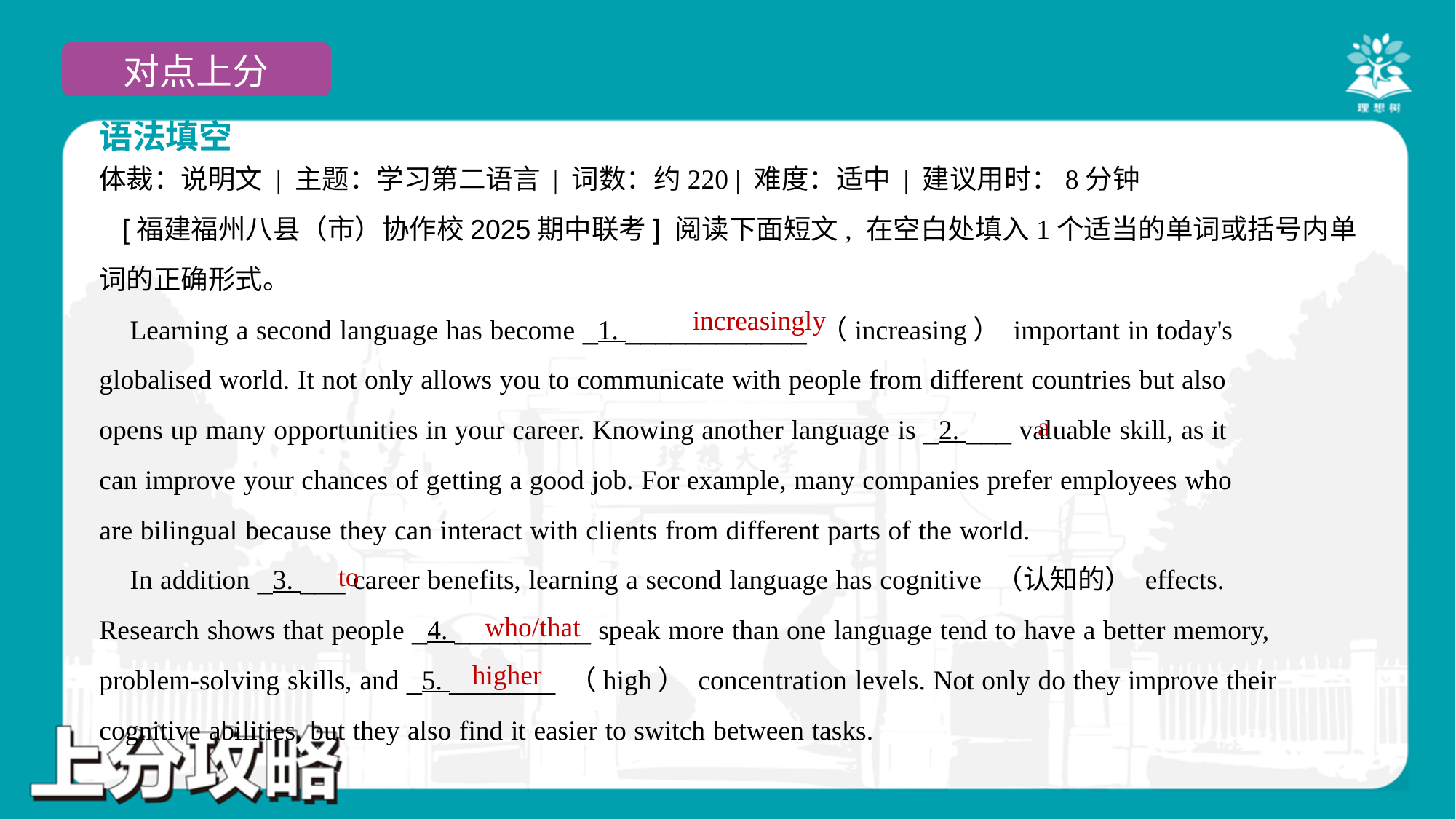

语法填空
体裁：说明文 | 主题：学习第二语言 | 词数：约220 | 难度：适中 | 建议用时：8分钟
   [福建福州八县（市）协作校2025期中联考] 阅读下面短文, 在空白处填入1个适当的单词或括号内单
词的正确形式。
    Learning a second language has become _1. ____________ （increasing） important in today's
globalised world. It not only allows you to communicate with people from different countries but also
opens up many opportunities in your career. Knowing another language is _2. ___ valuable skill, as it
can improve your chances of getting a good job. For example, many companies prefer employees who
are bilingual because they can interact with clients from different parts of the world.
    In addition _3. ___ career benefits, learning a second language has cognitive （认知的） effects.
Research shows that people _4. _________ speak more than one language tend to have a better memory,
problem-solving skills, and _5. _______ （high） concentration levels. Not only do they improve their
cognitive abilities, but they also find it easier to switch between tasks.

increasingly
a
to
who/that
higher